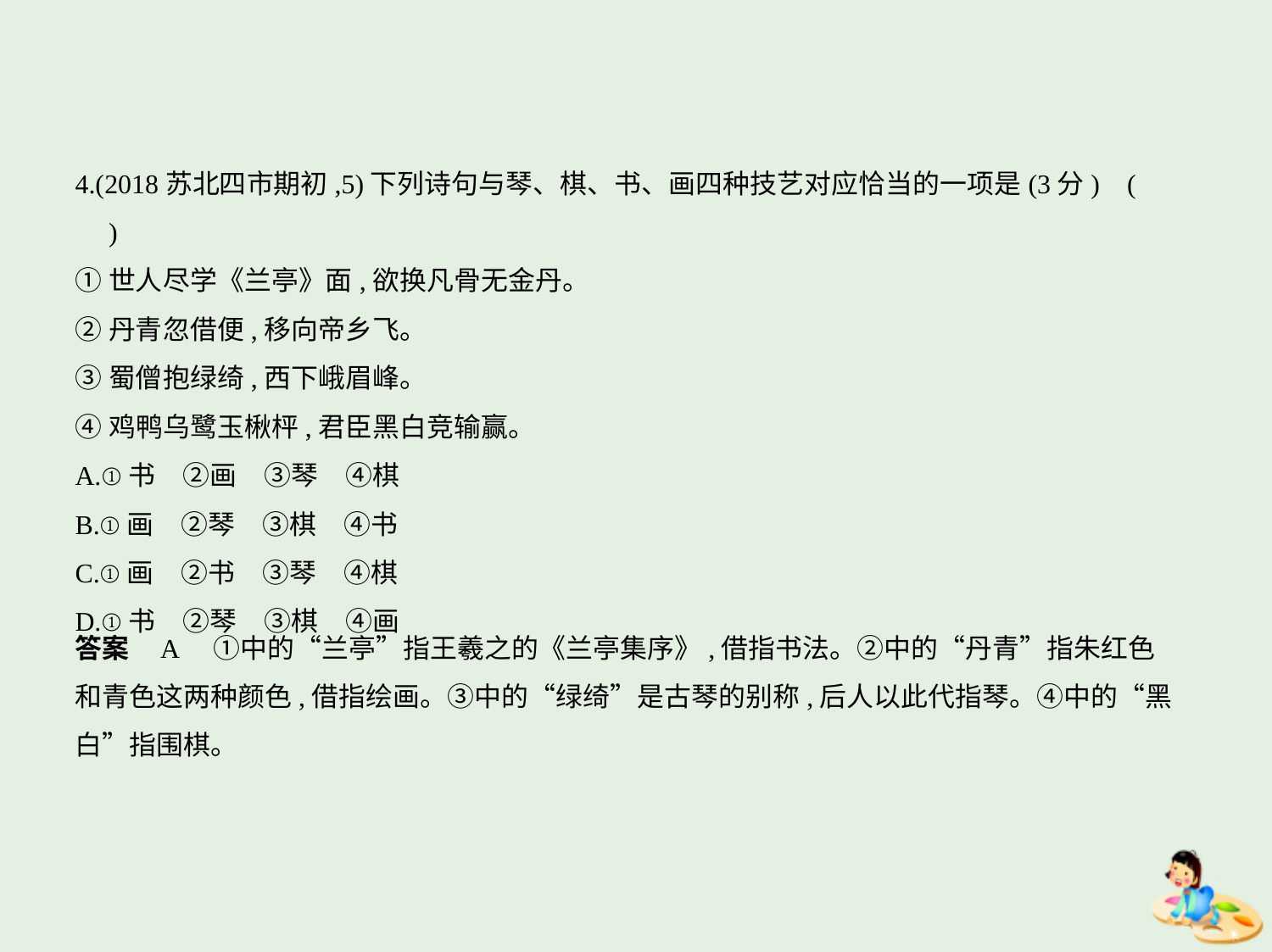

4.(2018苏北四市期初,5)下列诗句与琴、棋、书、画四种技艺对应恰当的一项是(3分) (    　)
①世人尽学《兰亭》面,欲换凡骨无金丹。
②丹青忽借便,移向帝乡飞。
③蜀僧抱绿绮,西下峨眉峰。
④鸡鸭乌鹭玉楸枰,君臣黑白竞输赢。
A.①书　②画　③琴　④棋
B.①画　②琴　③棋　④书
C.①画　②书　③琴　④棋
D.①书　②琴　③棋　④画
答案    A　①中的“兰亭”指王羲之的《兰亭集序》,借指书法。②中的“丹青”指朱红色
和青色这两种颜色,借指绘画。③中的“绿绮”是古琴的别称,后人以此代指琴。④中的“黑
白”指围棋。